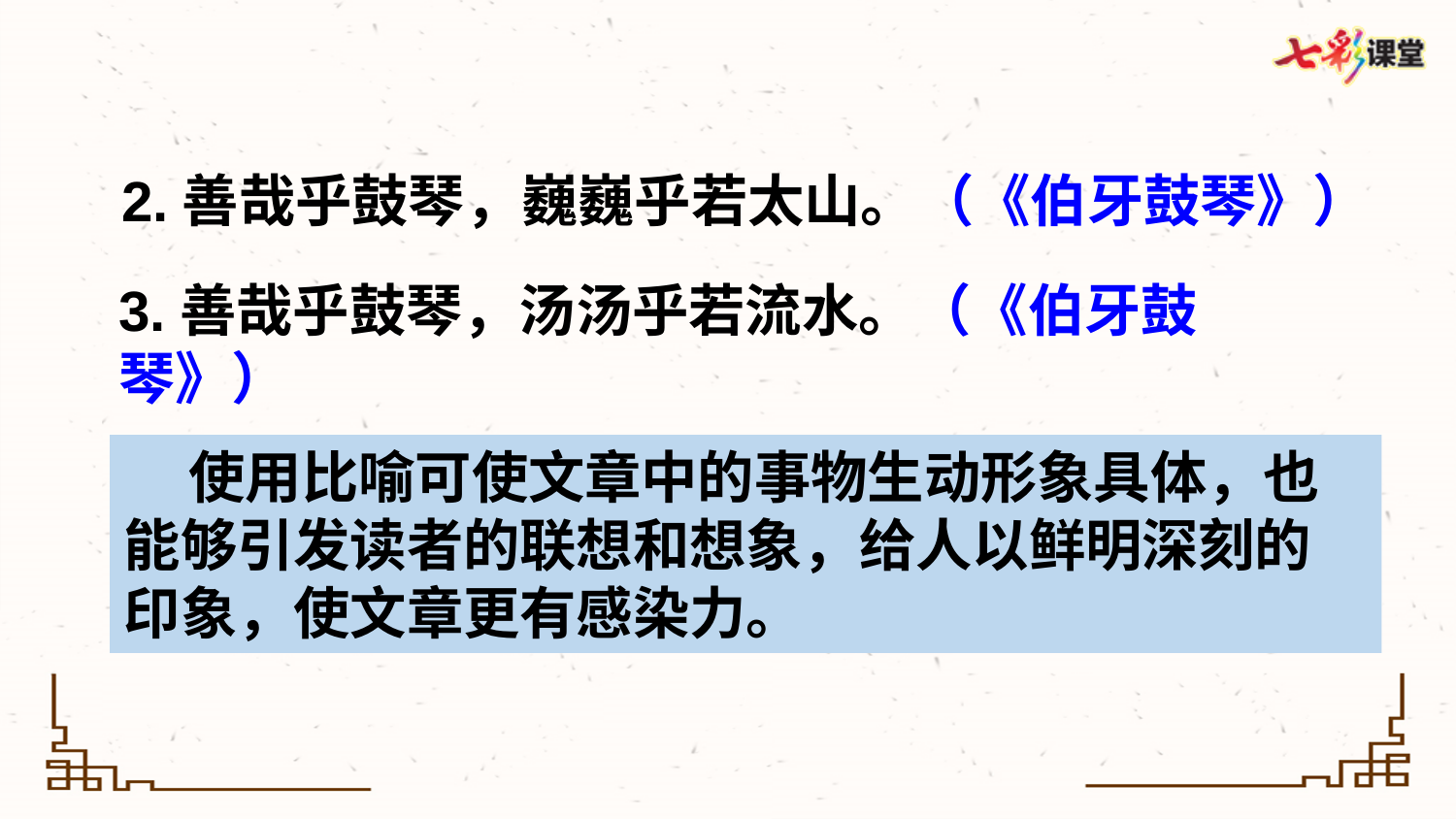

2.善哉乎鼓琴，巍巍乎若太山。（《伯牙鼓琴》）
3.善哉乎鼓琴，汤汤乎若流水。（《伯牙鼓琴》）
    使用比喻可使文章中的事物生动形象具体，也能够引发读者的联想和想象，给人以鲜明深刻的印象，使文章更有感染力。